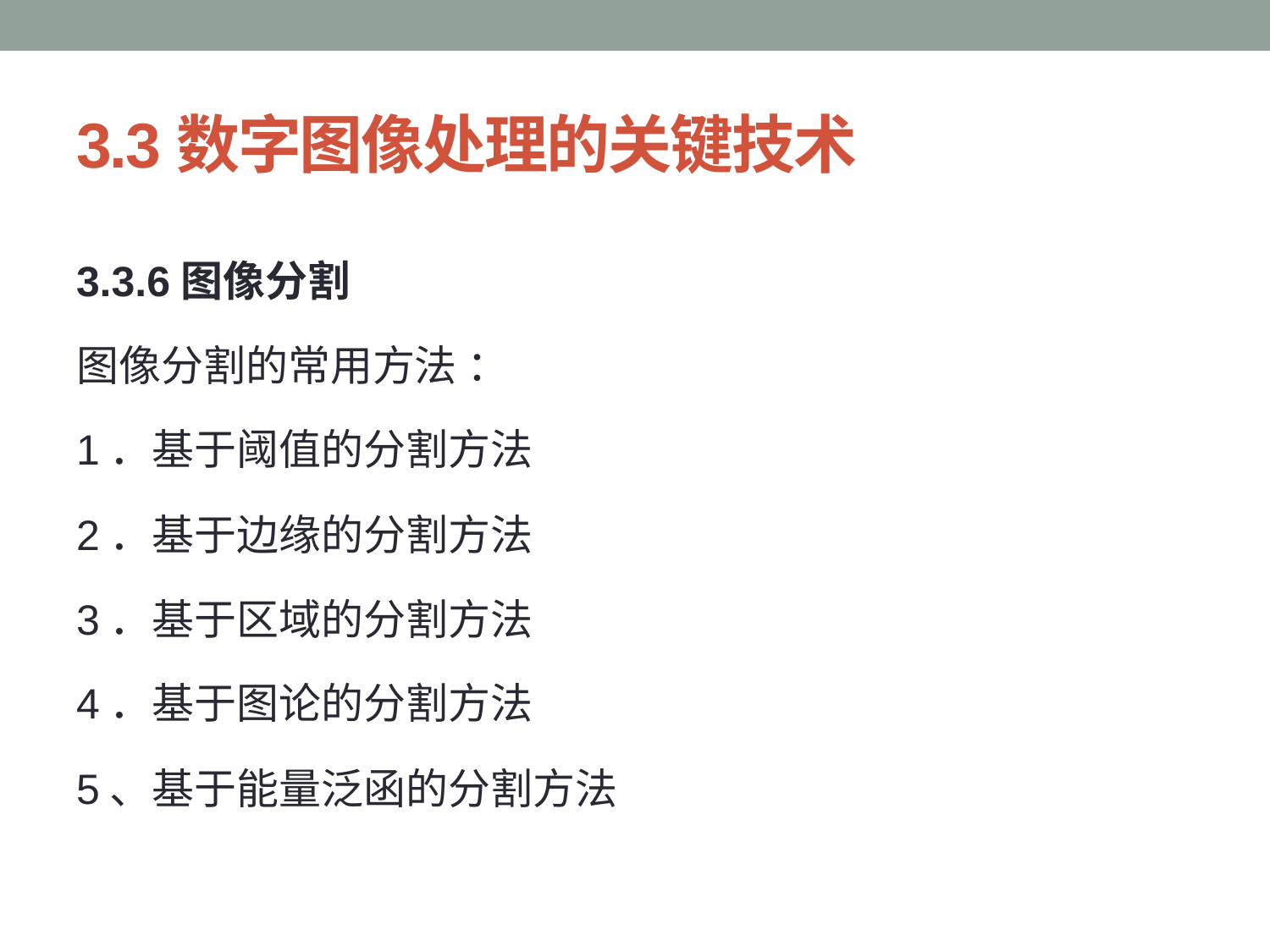

# 3.3数字图像处理的关键技术
3.3.6图像分割
图像分割的常用方法 ：
1．基于阈值的分割方法
2．基于边缘的分割方法
3．基于区域的分割方法
4．基于图论的分割方法
5、基于能量泛函的分割方法